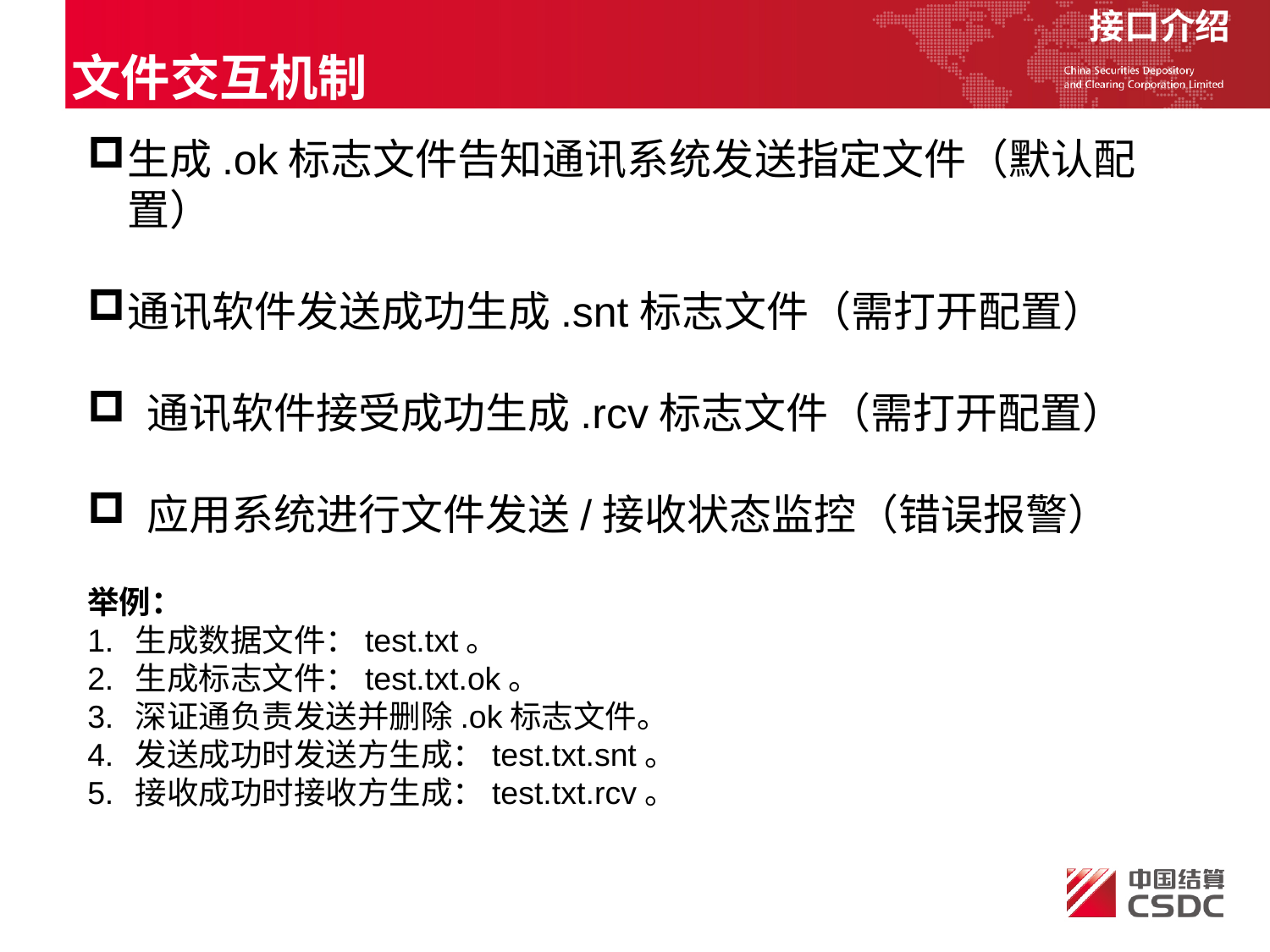

接口介绍
文件交互机制
生成.ok标志文件告知通讯系统发送指定文件（默认配置）

通讯软件发送成功生成.snt标志文件（需打开配置）

 通讯软件接受成功生成.rcv标志文件（需打开配置）

 应用系统进行文件发送/接收状态监控（错误报警）
举例：
生成数据文件：test.txt。
生成标志文件：test.txt.ok。
深证通负责发送并删除.ok标志文件。
发送成功时发送方生成：test.txt.snt。
接收成功时接收方生成：test.txt.rcv。